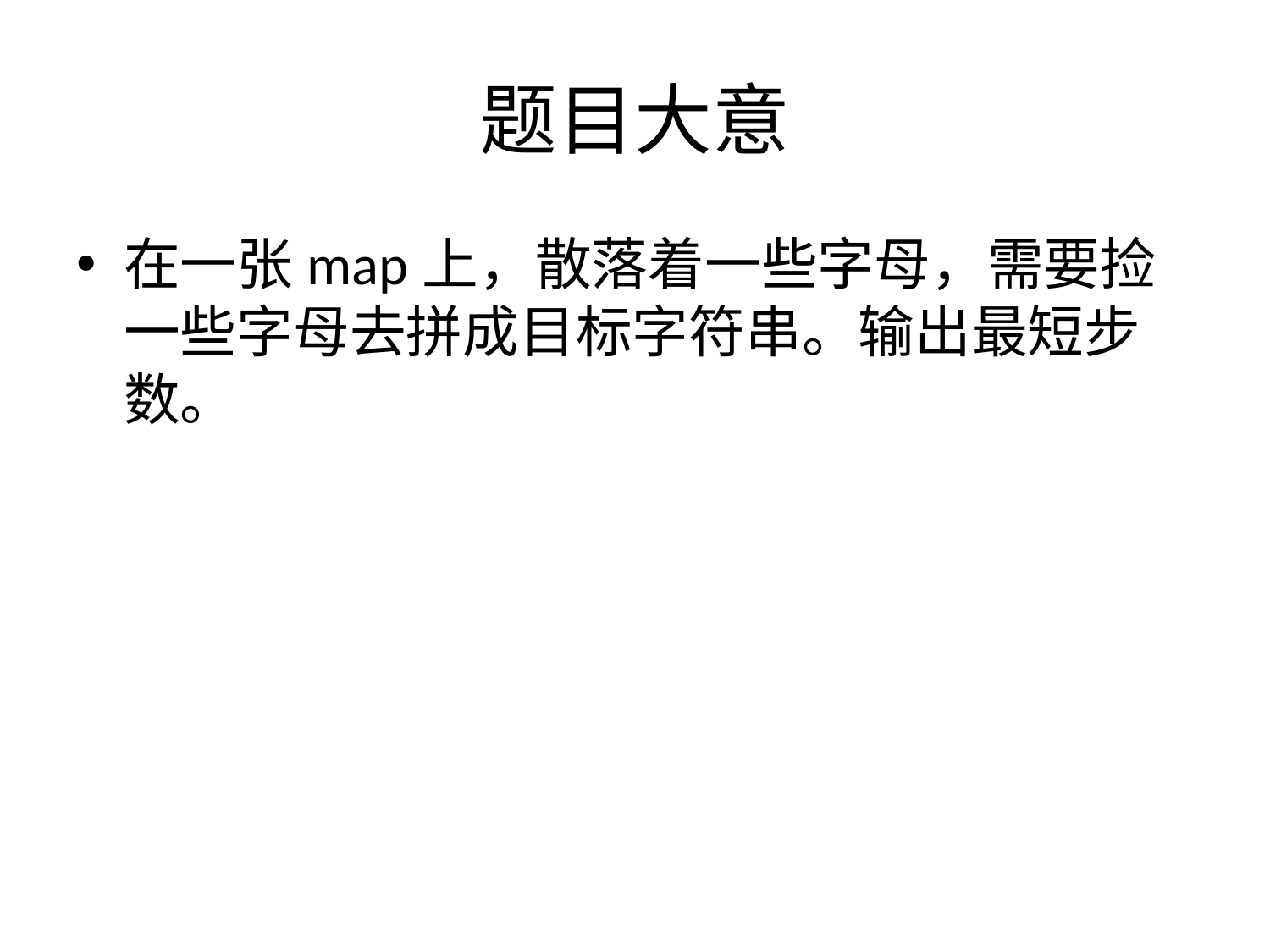

# 题目大意
在一张map上，散落着一些字母，需要捡一些字母去拼成目标字符串。输出最短步数。